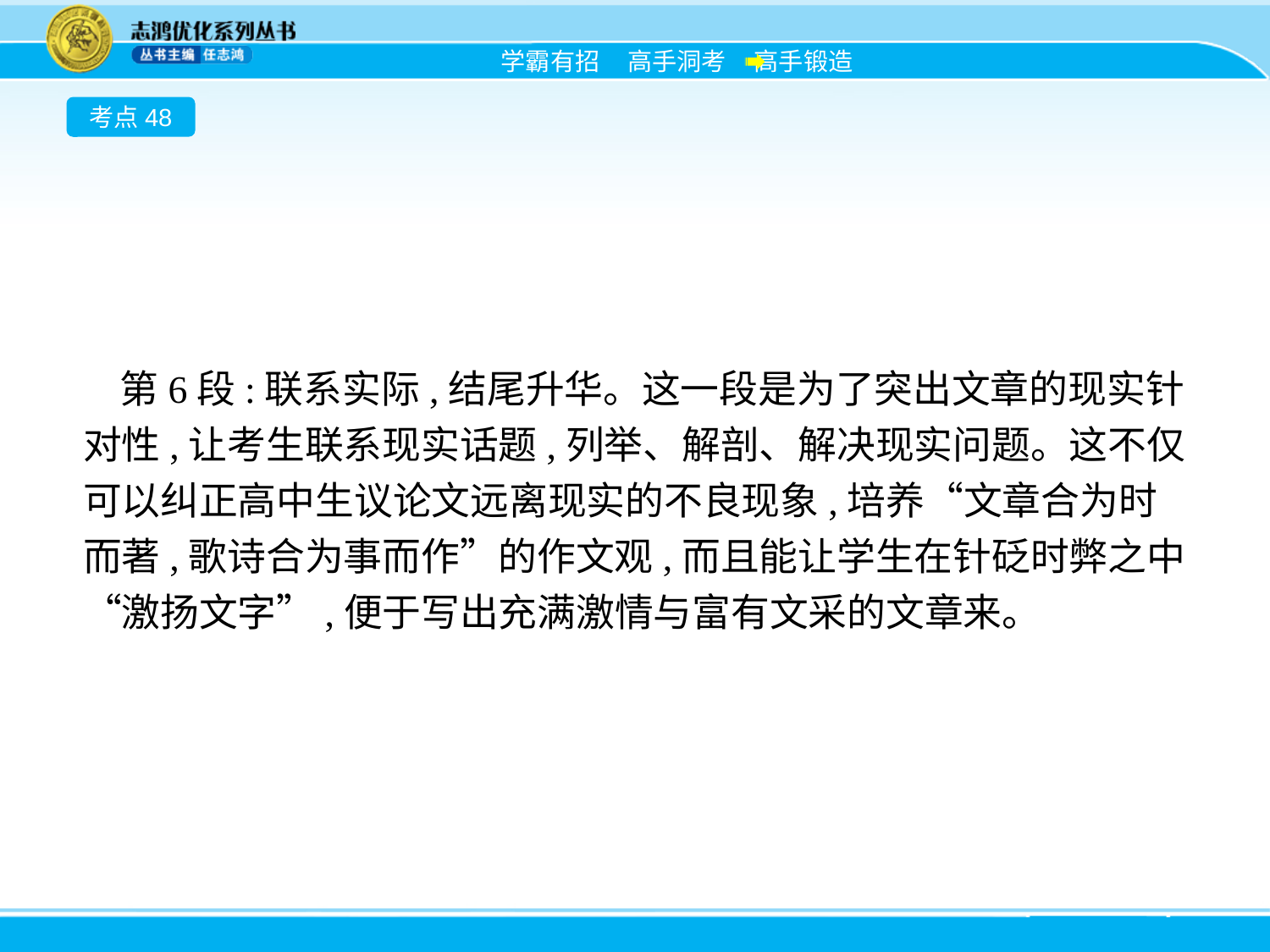

考点48
第6段:联系实际,结尾升华。这一段是为了突出文章的现实针对性,让考生联系现实话题,列举、解剖、解决现实问题。这不仅可以纠正高中生议论文远离现实的不良现象,培养“文章合为时而著,歌诗合为事而作”的作文观,而且能让学生在针砭时弊之中“激扬文字”,便于写出充满激情与富有文采的文章来。